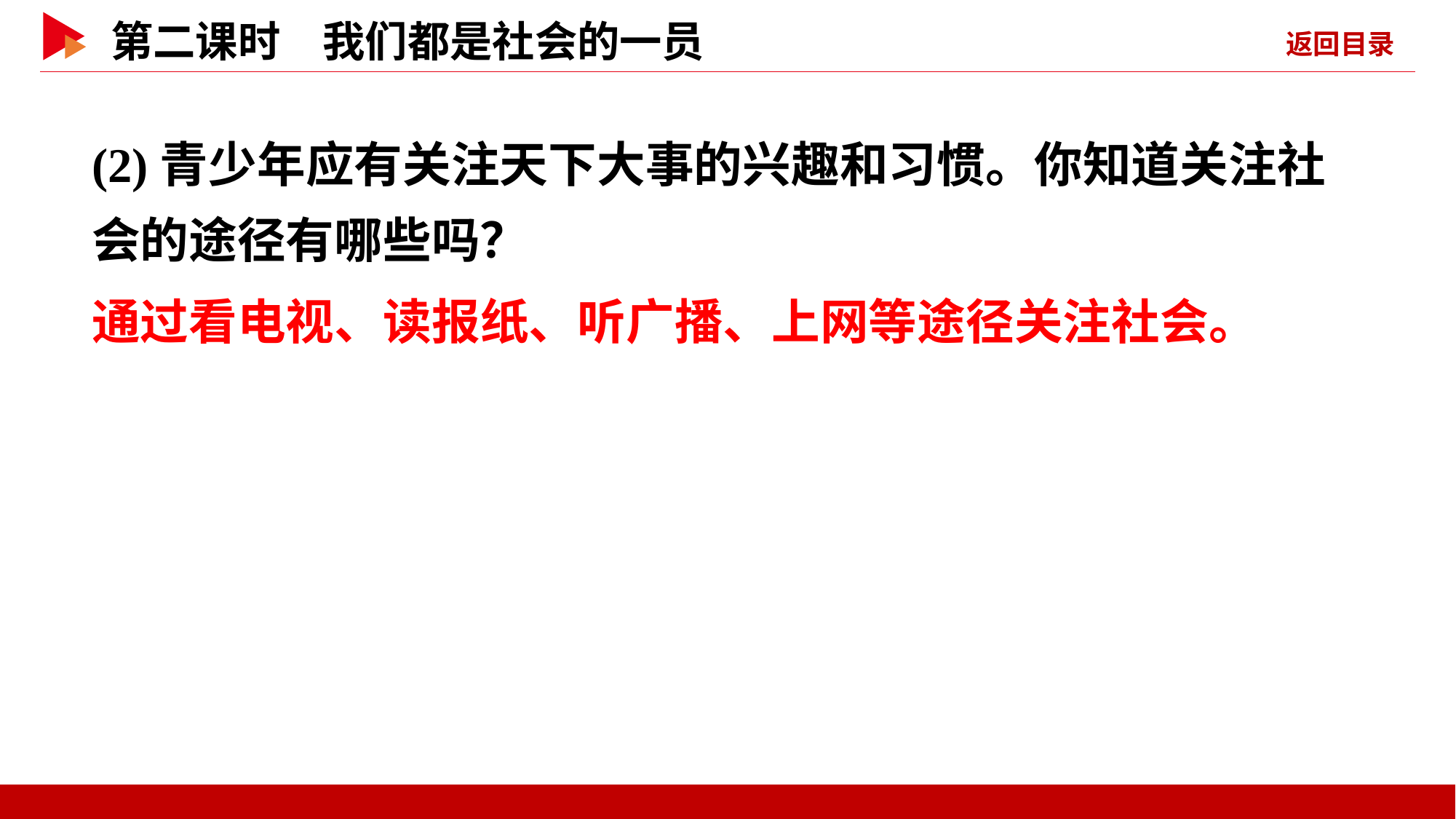

(2)青少年应有关注天下大事的兴趣和习惯。你知道关注社会的途径有哪些吗？
通过看电视、读报纸、听广播、上网等途径关注社会。